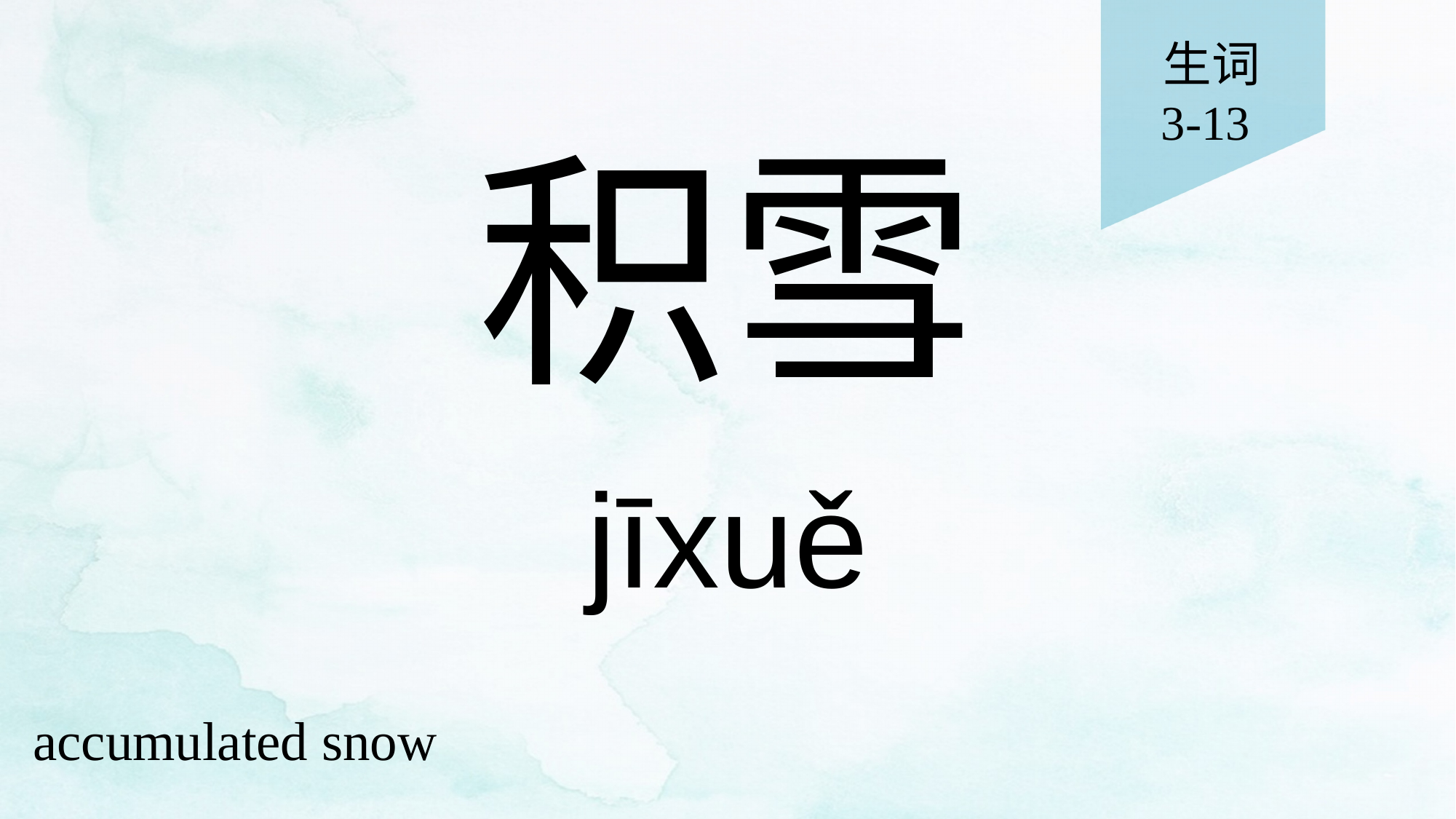

生词
3-13
# 积雪
jīxuě
accumulated snow